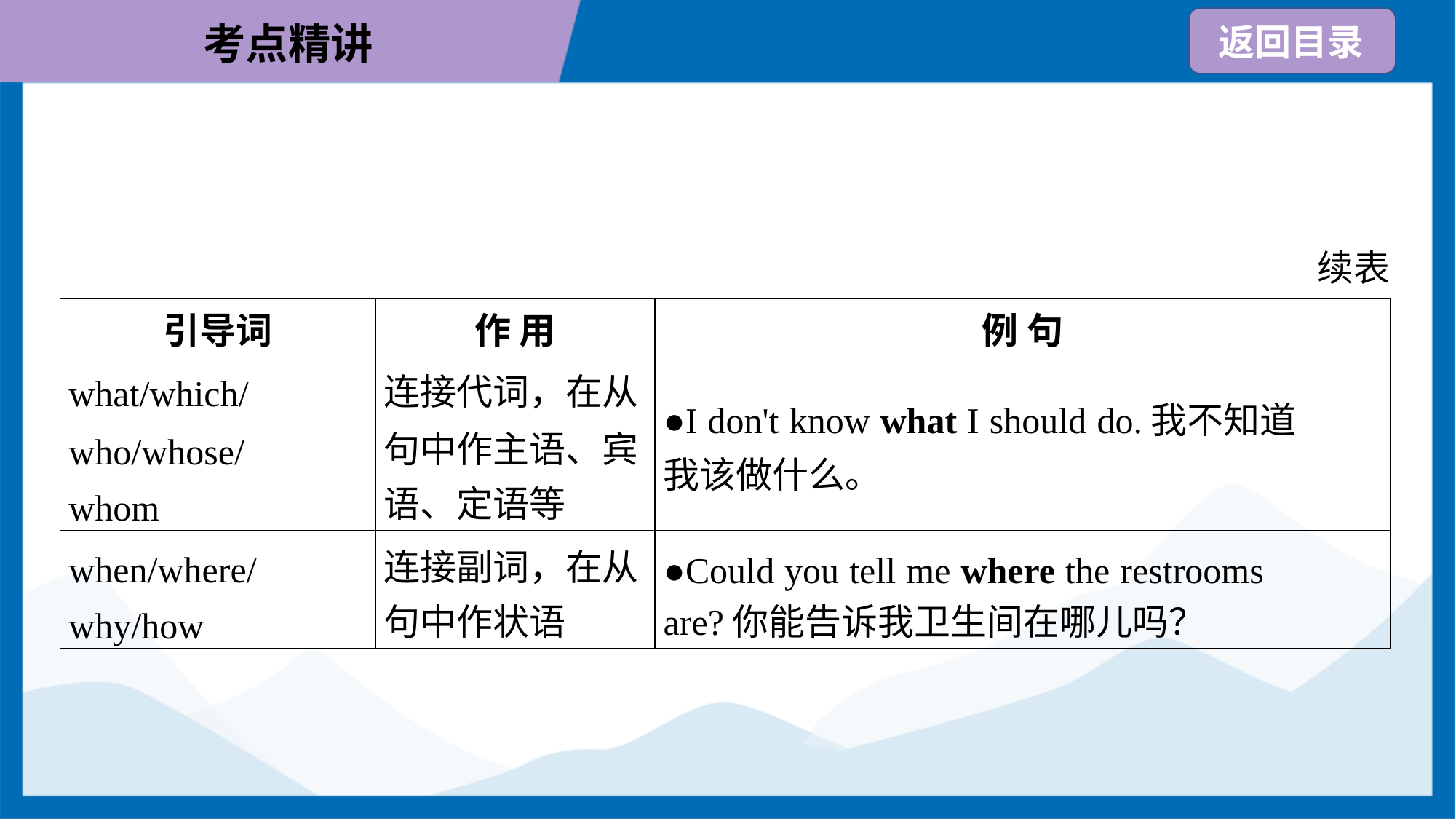

续表
| 引导词 | 作 用 | 例 句 |
| --- | --- | --- |
| what/which/ who/whose/ whom | 连接代词，在从 句中作主语、宾 语、定语等 | ●I don't know what I should do.我不知道 我该做什么。 |
| when/where/ why/how | 连接副词，在从 句中作状语 | ●Could you tell me where the restrooms are?你能告诉我卫生间在哪儿吗？ |